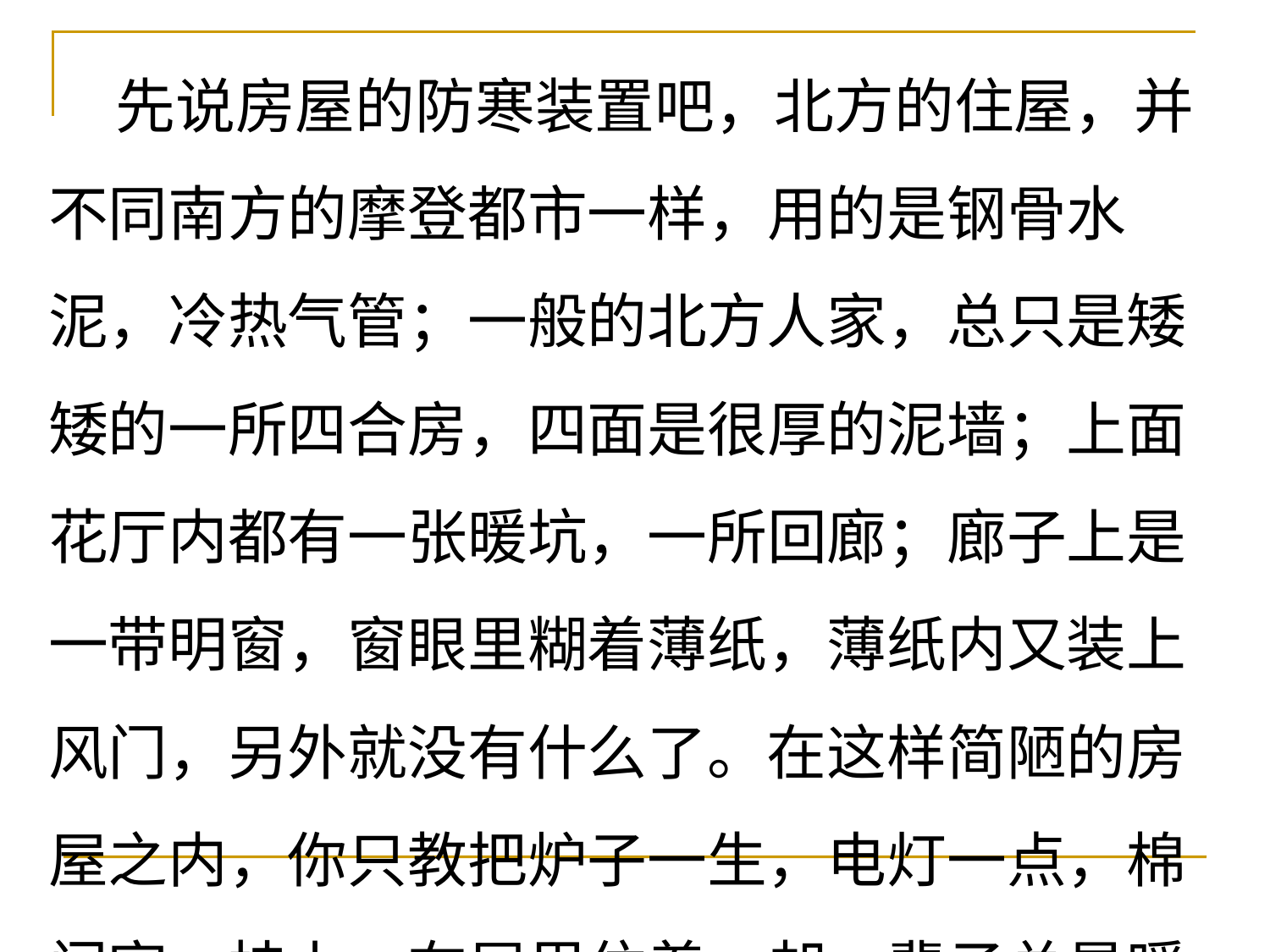

先说房屋的防寒装置吧，北方的住屋，并不同南方的摩登都市一样，用的是钢骨水泥，冷热气管；一般的北方人家，总只是矮矮的一所四合房，四面是很厚的泥墙；上面花厅内都有一张暖坑，一所回廊；廊子上是一带明窗，窗眼里糊着薄纸，薄纸内又装上风门，另外就没有什么了。在这样简陋的房屋之内，你只教把炉子一生，电灯一点，棉门帘一挂上，在屋里住着，却一辈子总是暖炖炖像是春三四月里的样子。尤其会使得你感觉到屋内的温软堪恋的，是屋外窗外